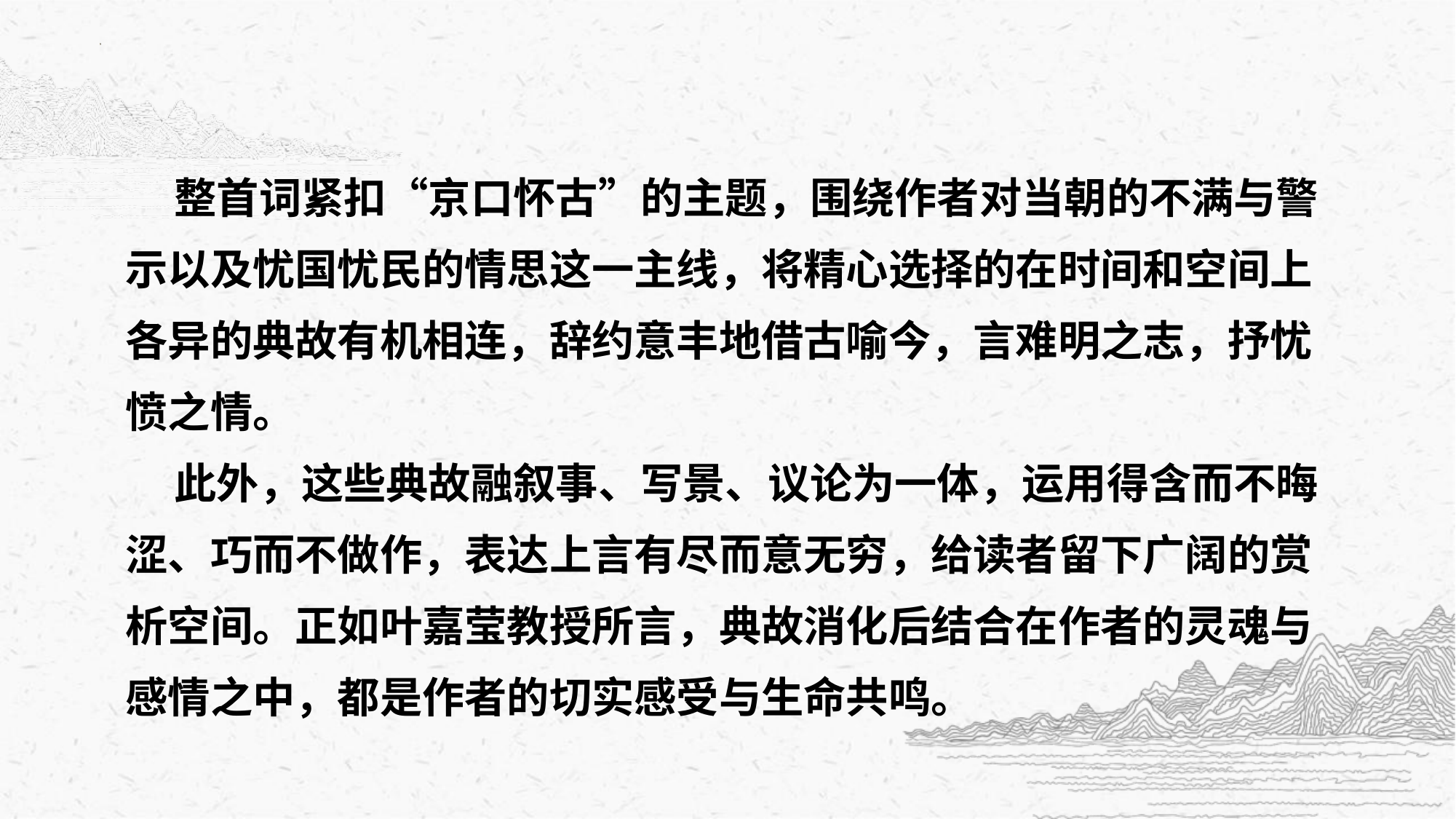

整首词紧扣“京口怀古”的主题，围绕作者对当朝的不满与警示以及忧国忧民的情思这一主线，将精心选择的在时间和空间上各异的典故有机相连，辞约意丰地借古喻今，言难明之志，抒忧愤之情。
    此外，这些典故融叙事、写景、议论为一体，运用得含而不晦涩、巧而不做作，表达上言有尽而意无穷，给读者留下广阔的赏析空间。正如叶嘉莹教授所言，典故消化后结合在作者的灵魂与感情之中，都是作者的切实感受与生命共鸣。